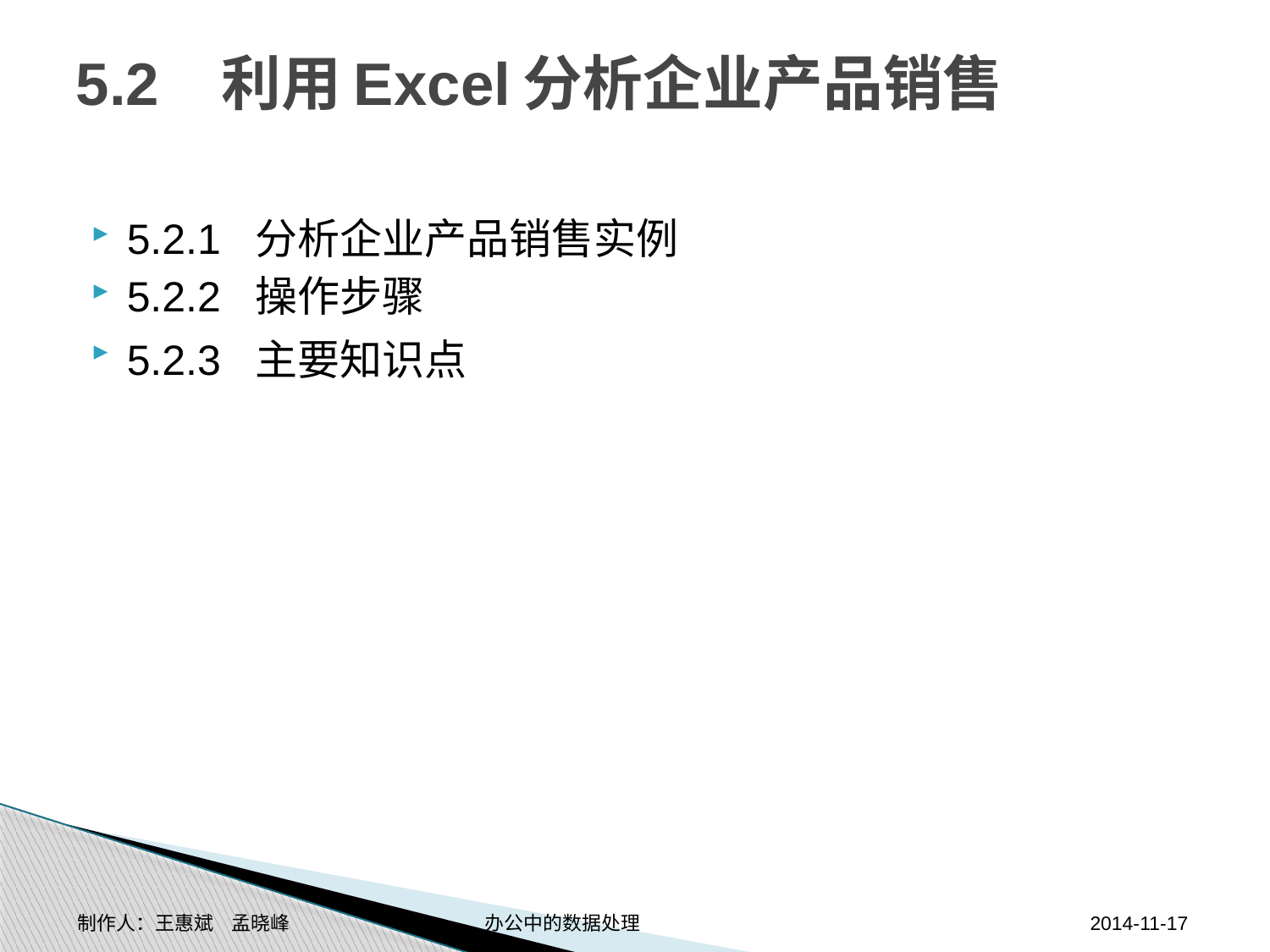

# 5.2   利用Excel分析企业产品销售
5.2.1  分析企业产品销售实例
5.2.2  操作步骤
5.2.3  主要知识点

制作人：王惠斌    孟晓峰                                            办公中的数据处理
2014-11-17